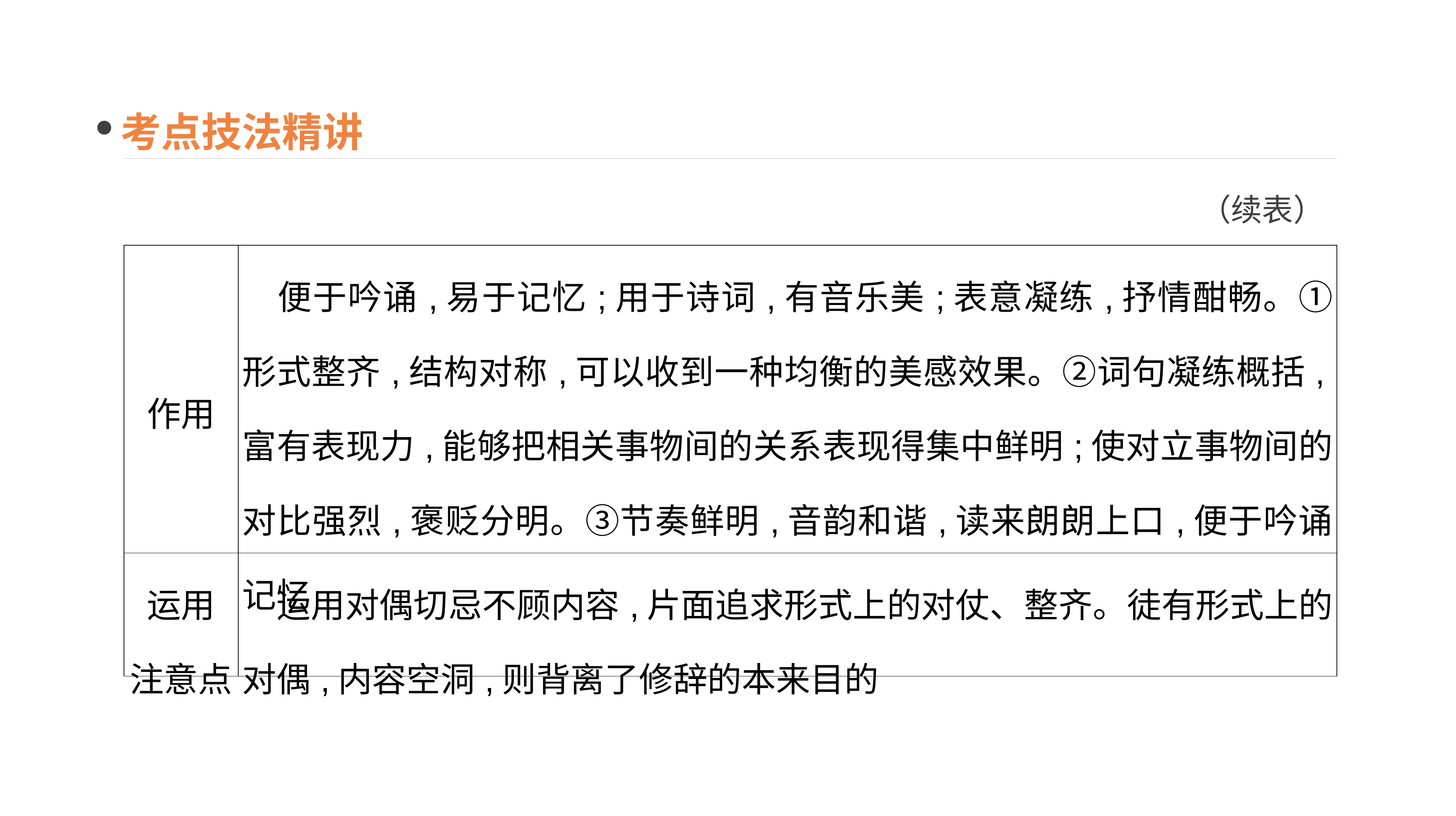

考点技法精讲

（续表）

| 作用 | 便于吟诵,易于记忆;用于诗词,有音乐美;表意凝练,抒情酣畅。①形式整齐,结构对称,可以收到一种均衡的美感效果。②词句凝练概括,富有表现力,能够把相关事物间的关系表现得集中鲜明;使对立事物间的对比强烈,褒贬分明。③节奏鲜明,音韵和谐,读来朗朗上口,便于吟诵记忆 |
| --- | --- |
| 运用 注意点 | 运用对偶切忌不顾内容,片面追求形式上的对仗、整齐。徒有形式上的对偶,内容空洞,则背离了修辞的本来目的 |